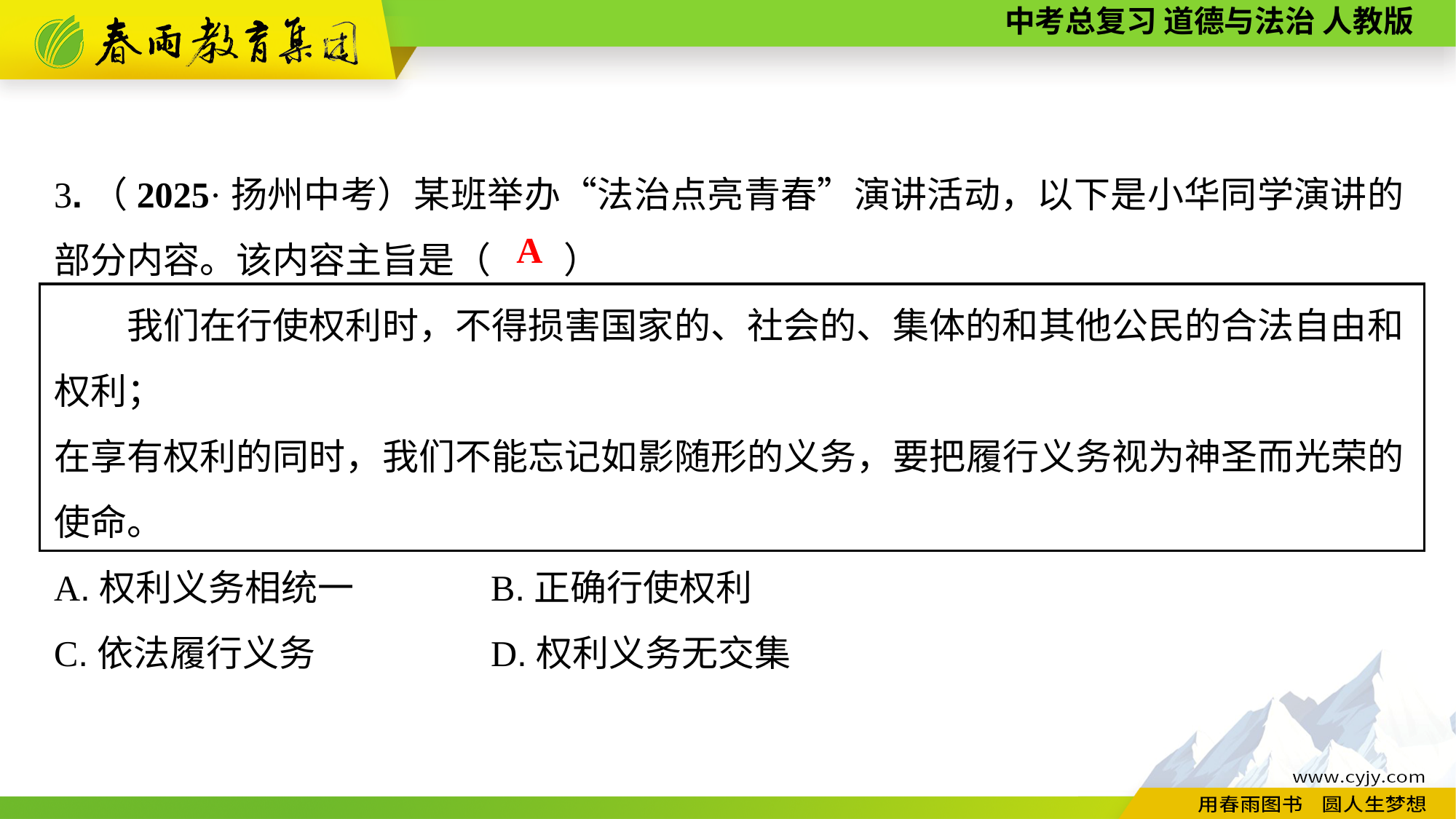

3.（2025·扬州中考）某班举办“法治点亮青春”演讲活动，以下是小华同学演讲的部分内容。该内容主旨是（　　）
　　我们在行使权利时，不得损害国家的、社会的、集体的和其他公民的合法自由和权利；
在享有权利的同时，我们不能忘记如影随形的义务，要把履行义务视为神圣而光荣的使命。
A.权利义务相统一		B.正确行使权利
C.依法履行义务		D.权利义务无交集
A